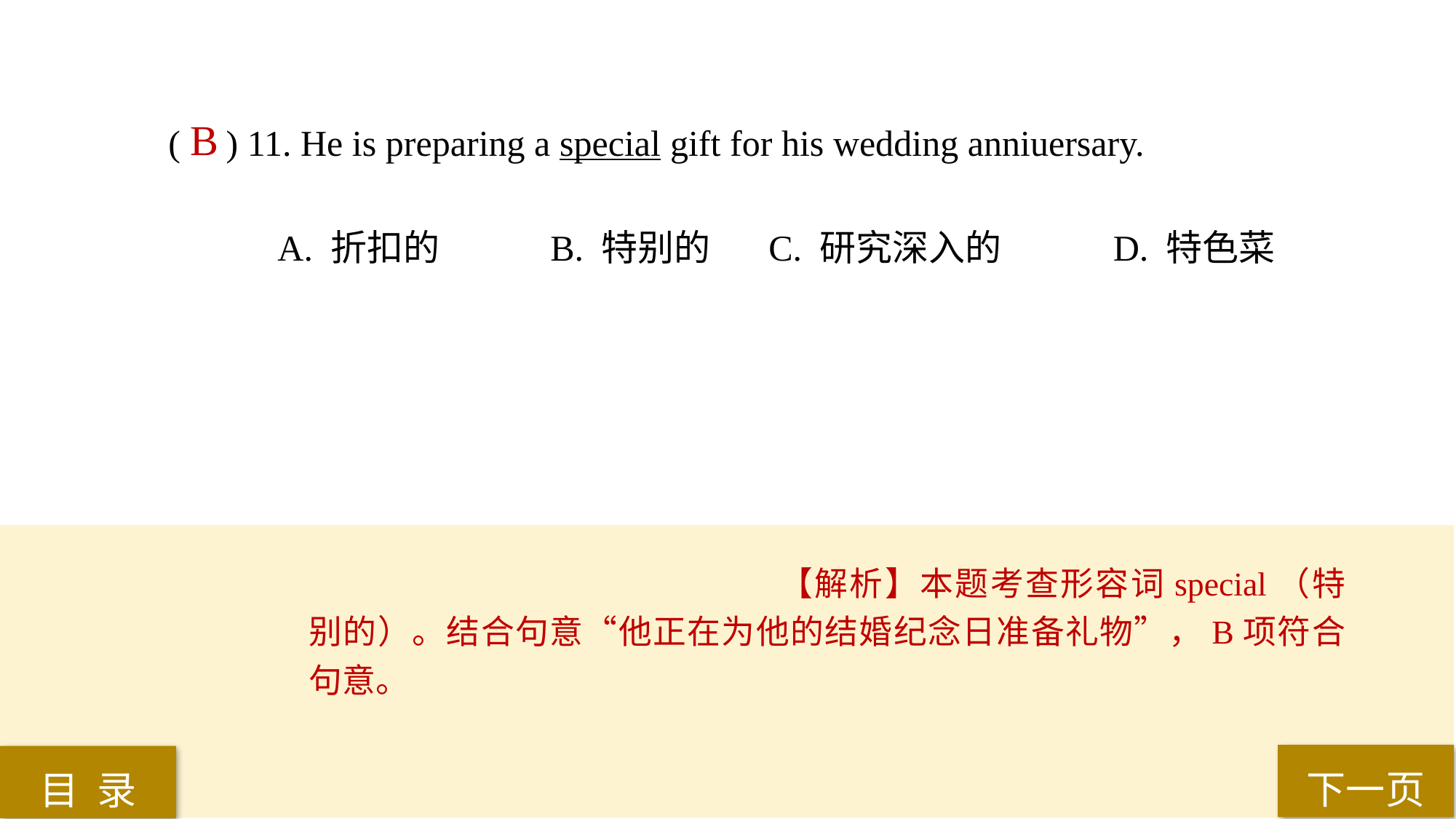

(     ) 11. He is preparing a special gift for his wedding anniuersary.

A. 折扣的 	B. 特别的 	C. 研究深入的	 D. 特色菜
B
【解析】本题考查形容词special（特别的）。结合句意“他正在为他的结婚纪念日准备礼物”，B项符合句意。